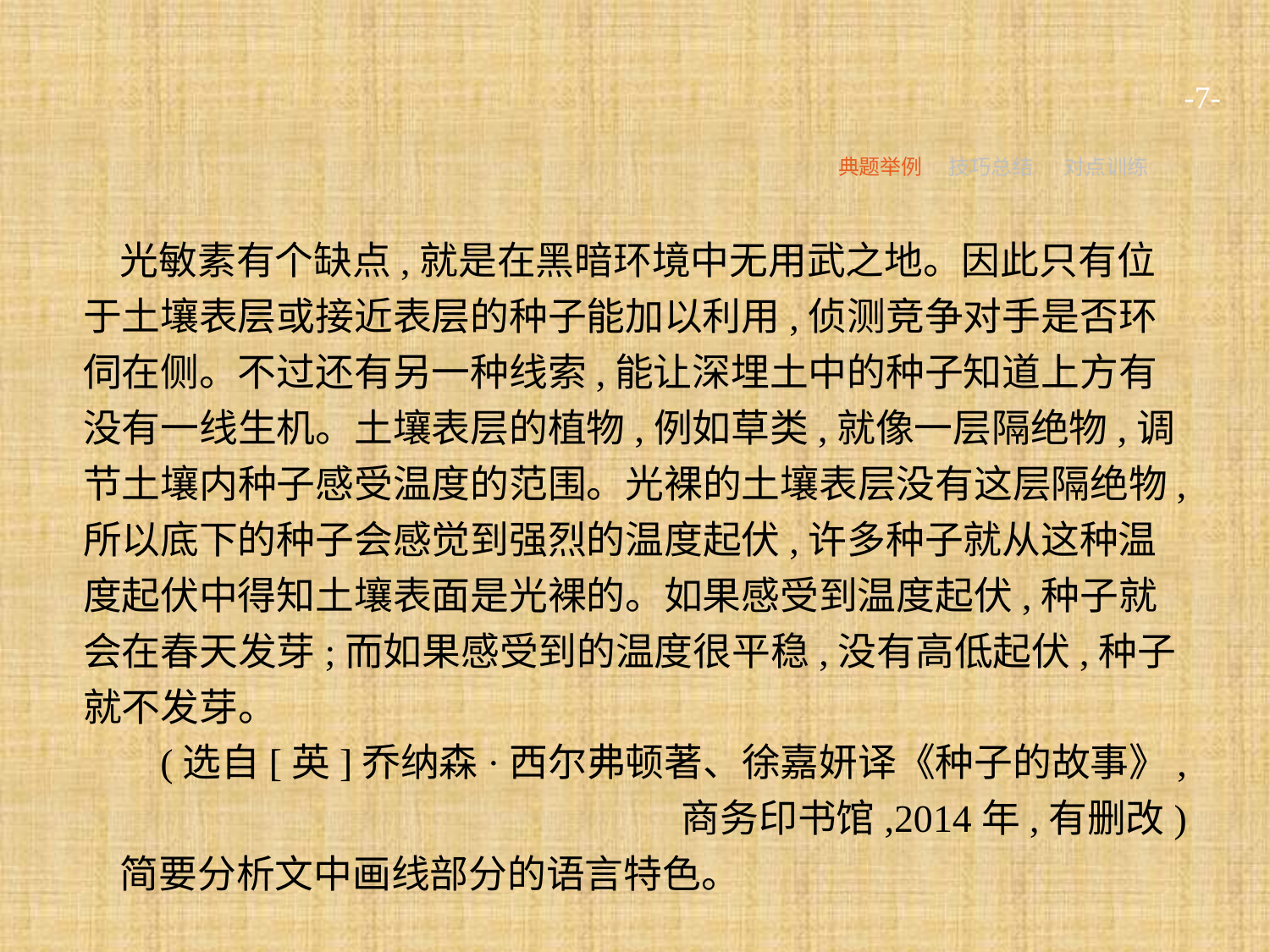

-7-
典题举例
技巧总结
对点训练
光敏素有个缺点,就是在黑暗环境中无用武之地。因此只有位于土壤表层或接近表层的种子能加以利用,侦测竞争对手是否环伺在侧。不过还有另一种线索,能让深埋土中的种子知道上方有没有一线生机。土壤表层的植物,例如草类,就像一层隔绝物,调节土壤内种子感受温度的范围。光裸的土壤表层没有这层隔绝物,所以底下的种子会感觉到强烈的温度起伏,许多种子就从这种温度起伏中得知土壤表面是光裸的。如果感受到温度起伏,种子就会在春天发芽;而如果感受到的温度很平稳,没有高低起伏,种子就不发芽。
(选自[英]乔纳森·西尔弗顿著、徐嘉妍译《种子的故事》,
商务印书馆,2014年,有删改)
简要分析文中画线部分的语言特色。